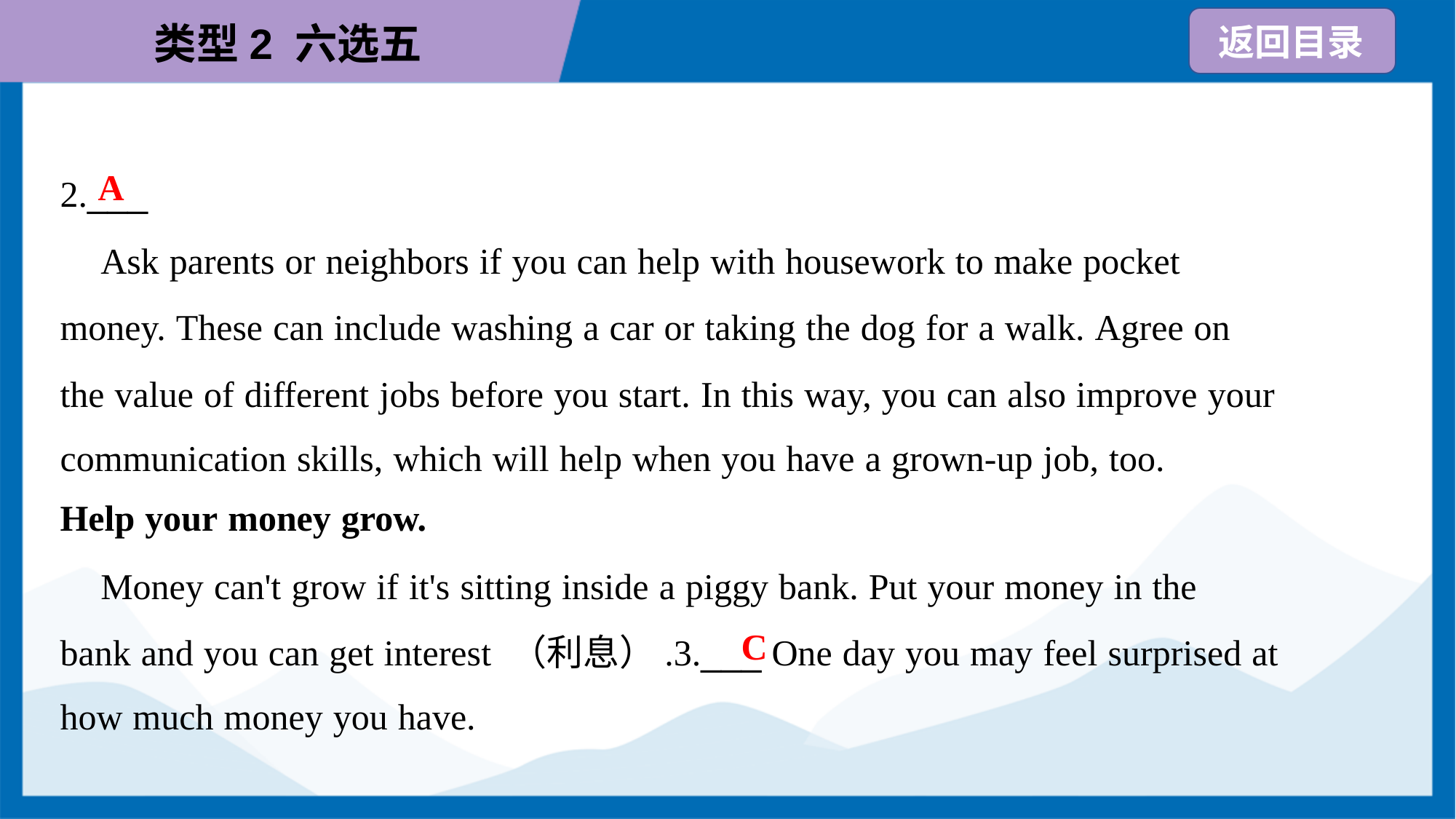

A
2.___
    Ask parents or neighbors if you can help with housework to make pocket
money. These can include washing a car or taking the dog for a walk. Agree on
the value of different jobs before you start. In this way, you can also improve your
communication skills, which will help when you have a grown-up job, too.
Help your money grow.
    Money can't grow if it's sitting inside a piggy bank. Put your money in the
bank and you can get interest （利息）.3.___ One day you may feel surprised at
how much money you have.
C